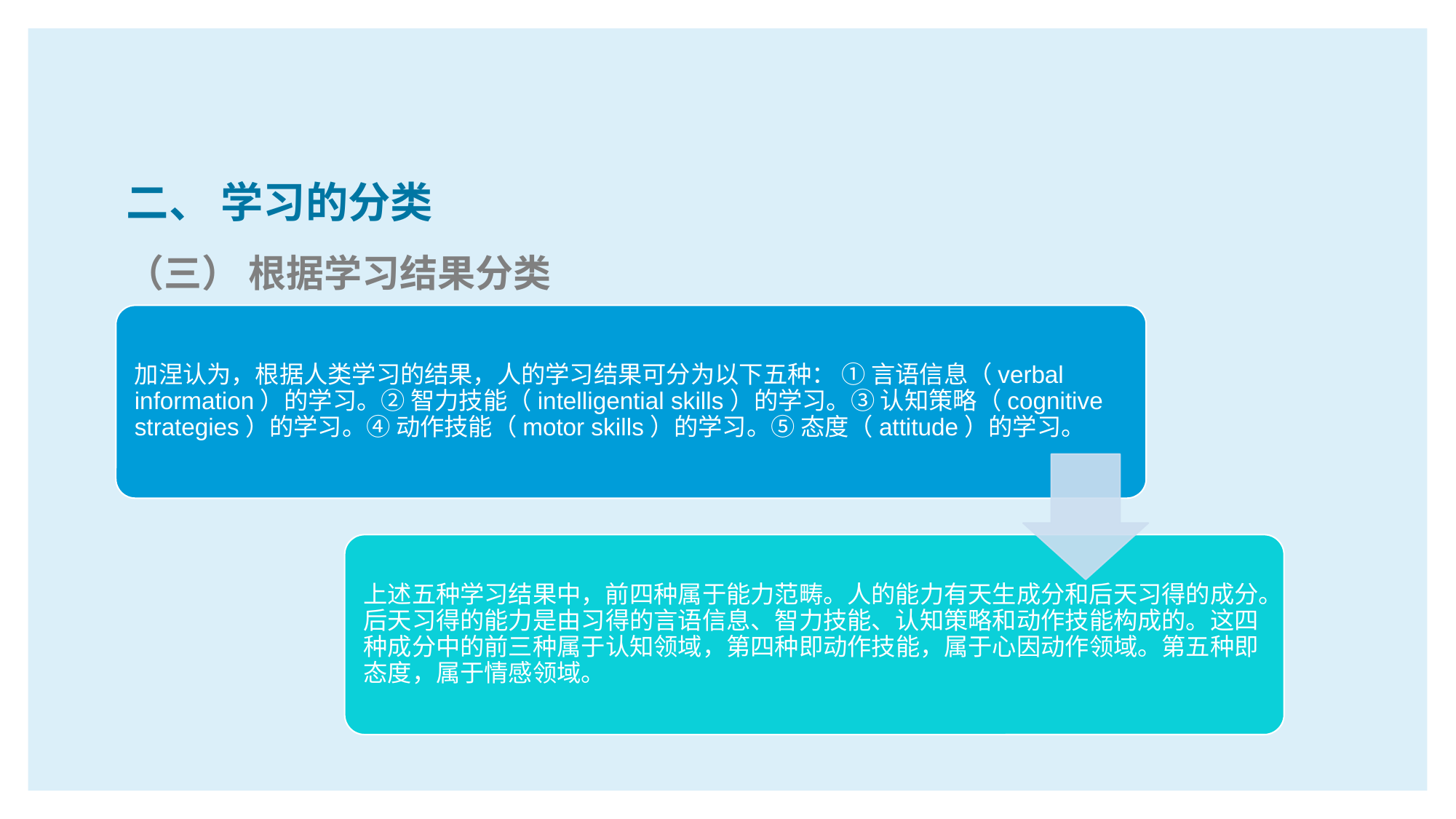

二、 学习的分类
（三） 根据学习结果分类

加涅认为，根据人类学习的结果，人的学习结果可分为以下五种： ① 言语信息（verbal information）的学习。② 智力技能（intelligential skills）的学习。③ 认知策略（cognitive strategies）的学习。④ 动作技能（motor skills）的学习。⑤ 态度（attitude）的学习。
上述五种学习结果中，前四种属于能力范畴。人的能力有天生成分和后天习得的成分。后天习得的能力是由习得的言语信息、智力技能、认知策略和动作技能构成的。这四种成分中的前三种属于认知领域，第四种即动作技能，属于心因动作领域。第五种即态度，属于情感领域。